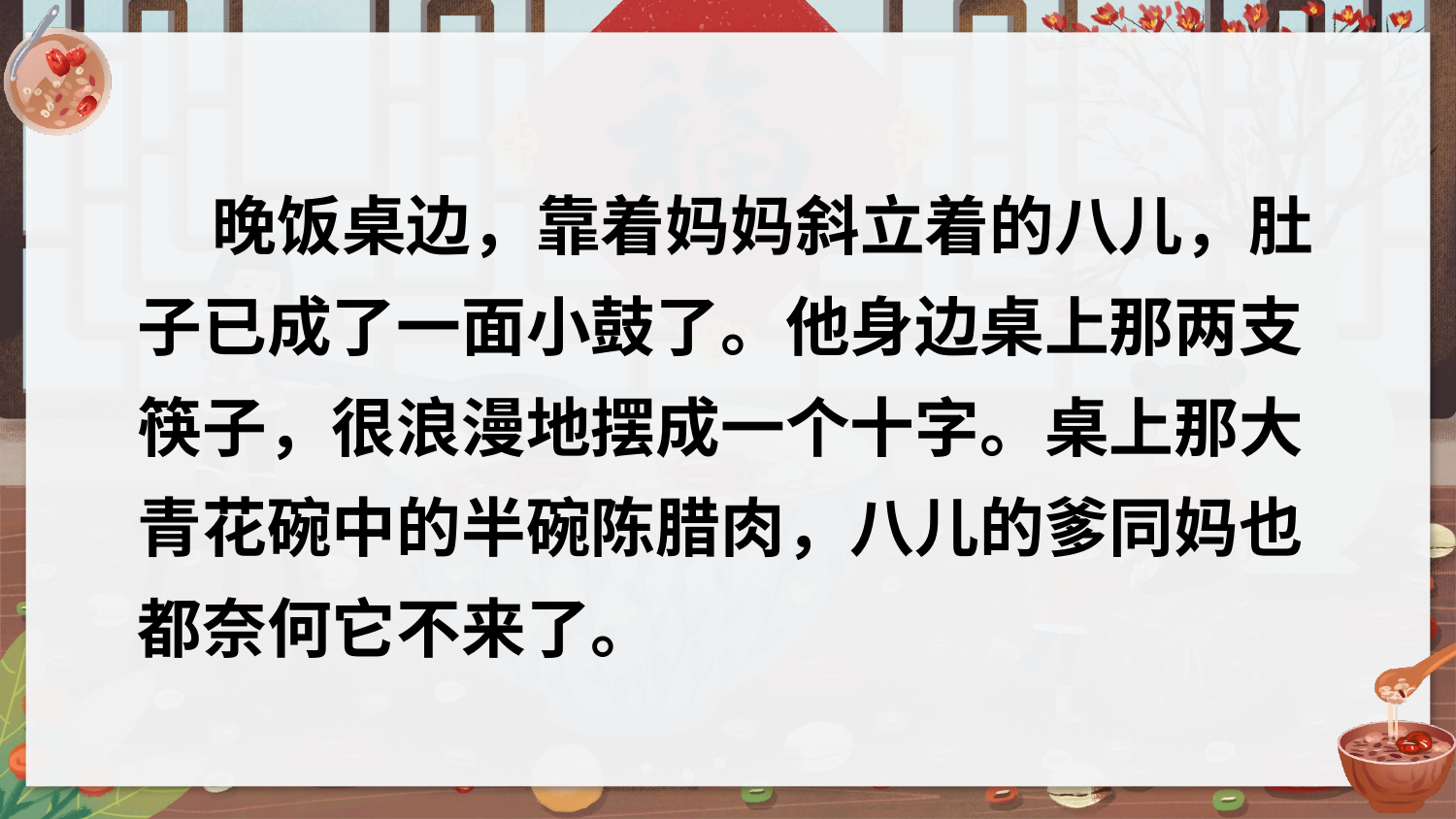

晚饭桌边，靠着妈妈斜立着的八儿，肚子已成了一面小鼓了。他身边桌上那两支筷子，很浪漫地摆成一个十字。桌上那大青花碗中的半碗陈腊肉，八儿的爹同妈也都奈何它不来了。